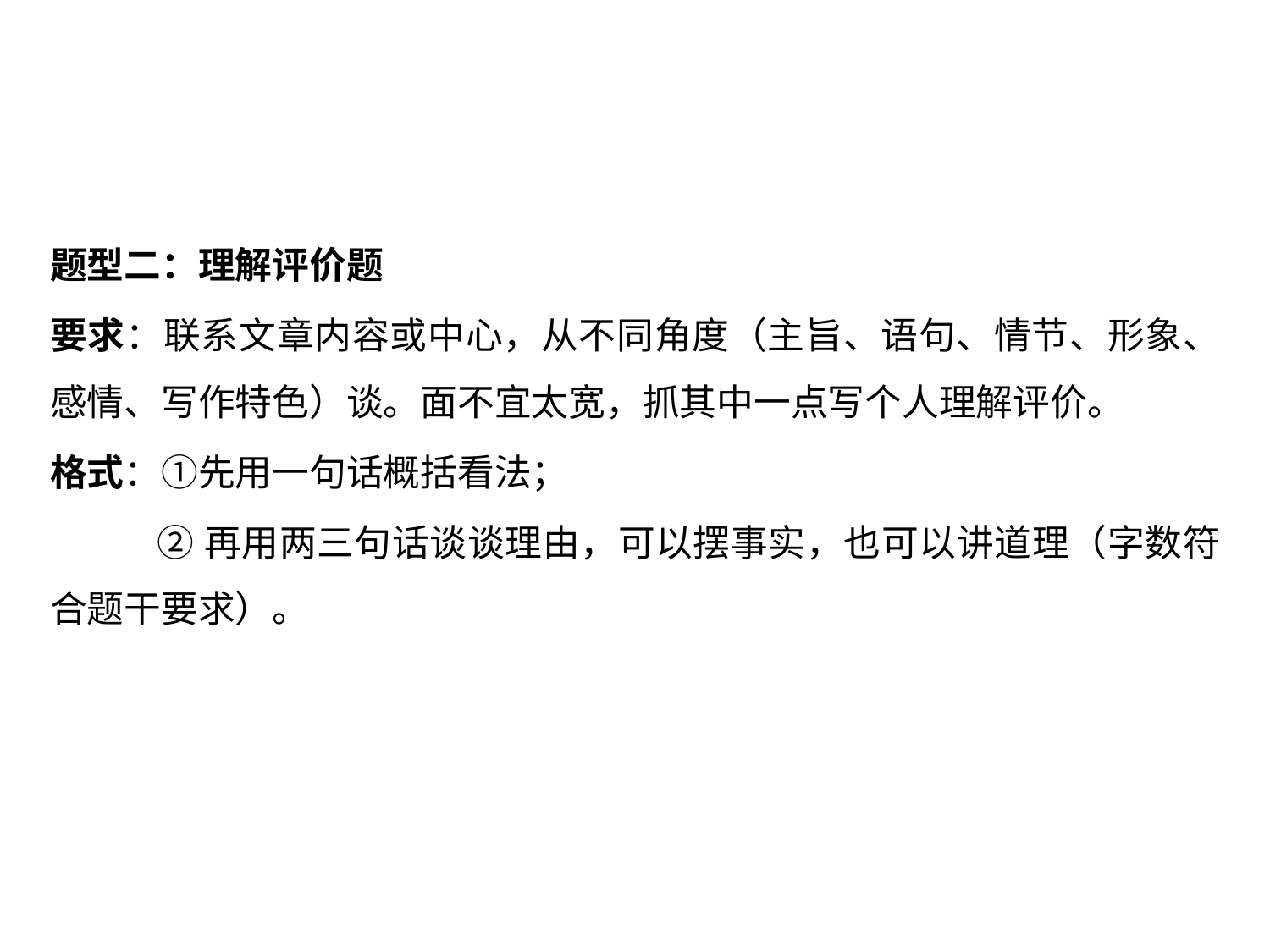

题型二：理解评价题
要求：联系文章内容或中心，从不同角度（主旨、语句、情节、形象、感情、写作特色）谈。面不宜太宽，抓其中一点写个人理解评价。
格式：①先用一句话概括看法；
            ②再用两三句话谈谈理由，可以摆事实，也可以讲道理（字数符合题干要求）。